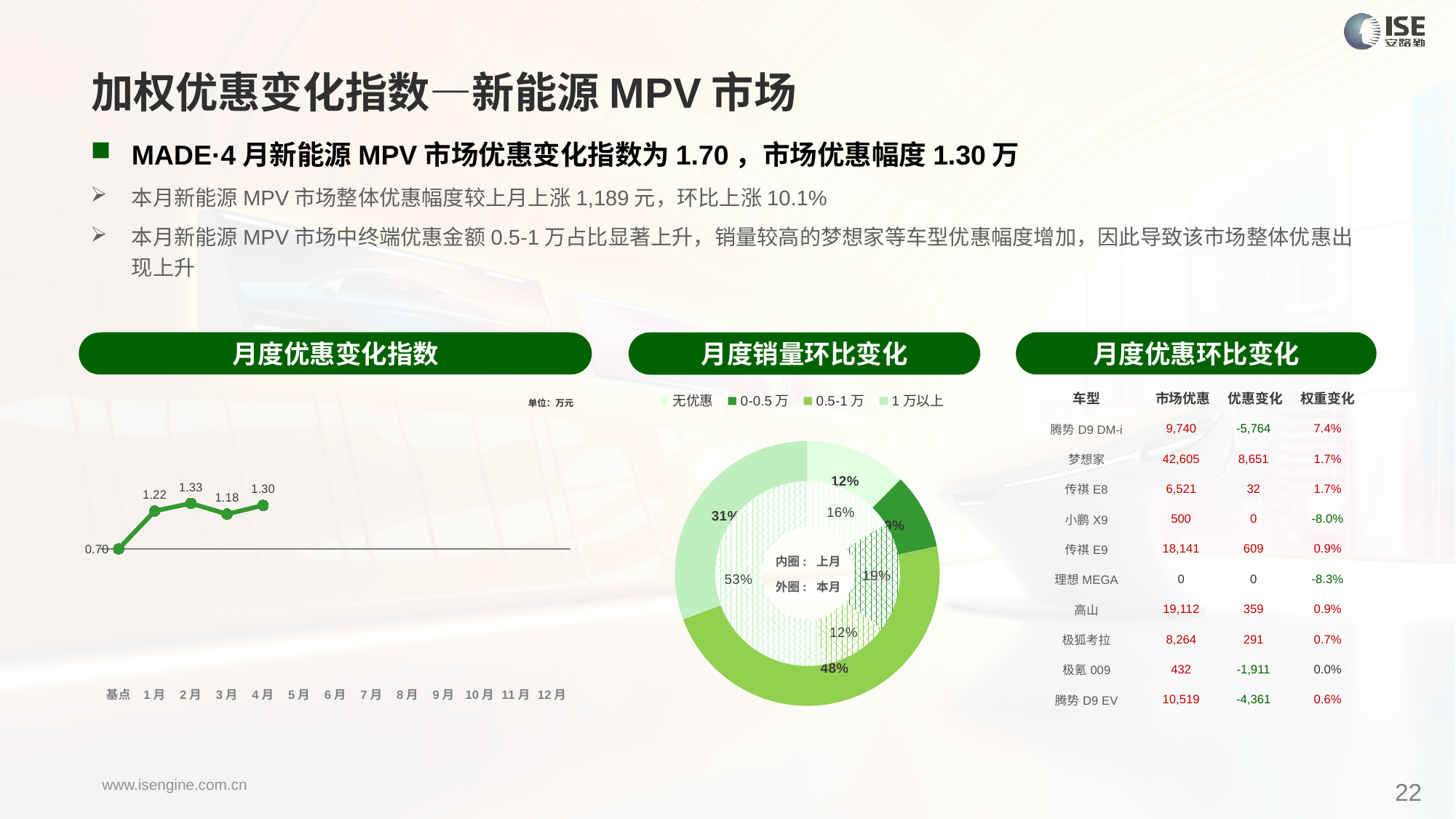

加权优惠变化指数—新能源MPV市场
MADE·4月新能源MPV市场优惠变化指数为1.70，市场优惠幅度1.30万
本月新能源MPV市场整体优惠幅度较上月上涨1,189元，环比上涨10.1%
本月新能源MPV市场中终端优惠金额0.5-1万占比显著上升，销量较高的梦想家等车型优惠幅度增加，因此导致该市场整体优惠出现上升
月度优惠变化指数

月度优惠环比变化

月度销量环比变化

| 车型 | 市场优惠 | 优惠变化 | 权重变化 |
| --- | --- | --- | --- |
| 腾势D9 DM-i | 9,740 | -5,764 | 7.4% |
| 梦想家 | 42,605 | 8,651 | 1.7% |
| 传祺E8 | 6,521 | 32 | 1.7% |
| 小鹏X9 | 500 | 0 | -8.0% |
| 传祺E9 | 18,141 | 609 | 0.9% |
| 理想MEGA | 0 | 0 | -8.3% |
| 高山 | 19,112 | 359 | 0.9% |
| 极狐考拉 | 8,264 | 291 | 0.7% |
| 极氪009 | 432 | -1,911 | 0.0% |
| 腾势D9 EV | 10,519 | -4,361 | 0.6% |

### Chart

| Category | Y2024 |
|---|---|
| 基点 | 0.0 |
| 1月 | 1.480512305779321 |
| 2月 | 1.78 |
| 3月 | 1.36 |
| 4月 | 1.7 |
| 5月 | None |
| 6月 | None |
| 7月 | None |
| 8月 | None |
| 9月 | None |
| 10月 | None |
| 11月 | None |
| 12月 | None |

### Chart

| Category | 销量 |
|---|---|
| 无优惠 | 2655.0 |
| 0-0.5万 | 1977.0 |
| 0.5-1万 | 10159.0 |
| 1万以上 | 6531.0 |
单位：万元

### Chart

| Category | 销量 |
|---|---|
| 无优惠 | 3916.0 |
| 0-0.5万 | 4764.0 |
| 0.5-1万 | 2942.0 |
内圈:  上月
外圈:  本月
22